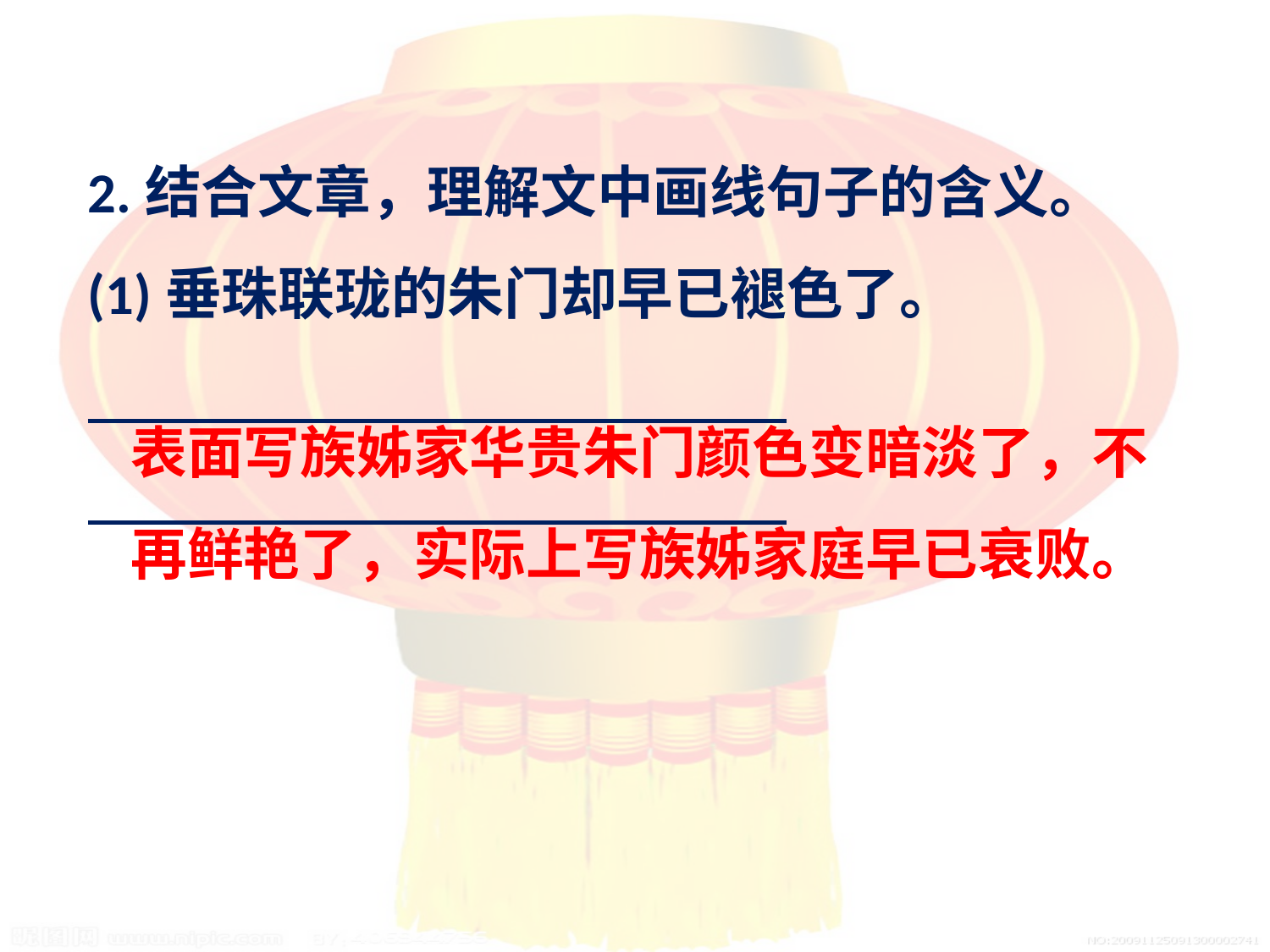

2.结合文章，理解文中画线句子的含义。
(1)垂珠联珑的朱门却早已褪色了。

表面写族姊家华贵朱门颜色变暗淡了，不再鲜艳了，实际上写族姊家庭早已衰败。